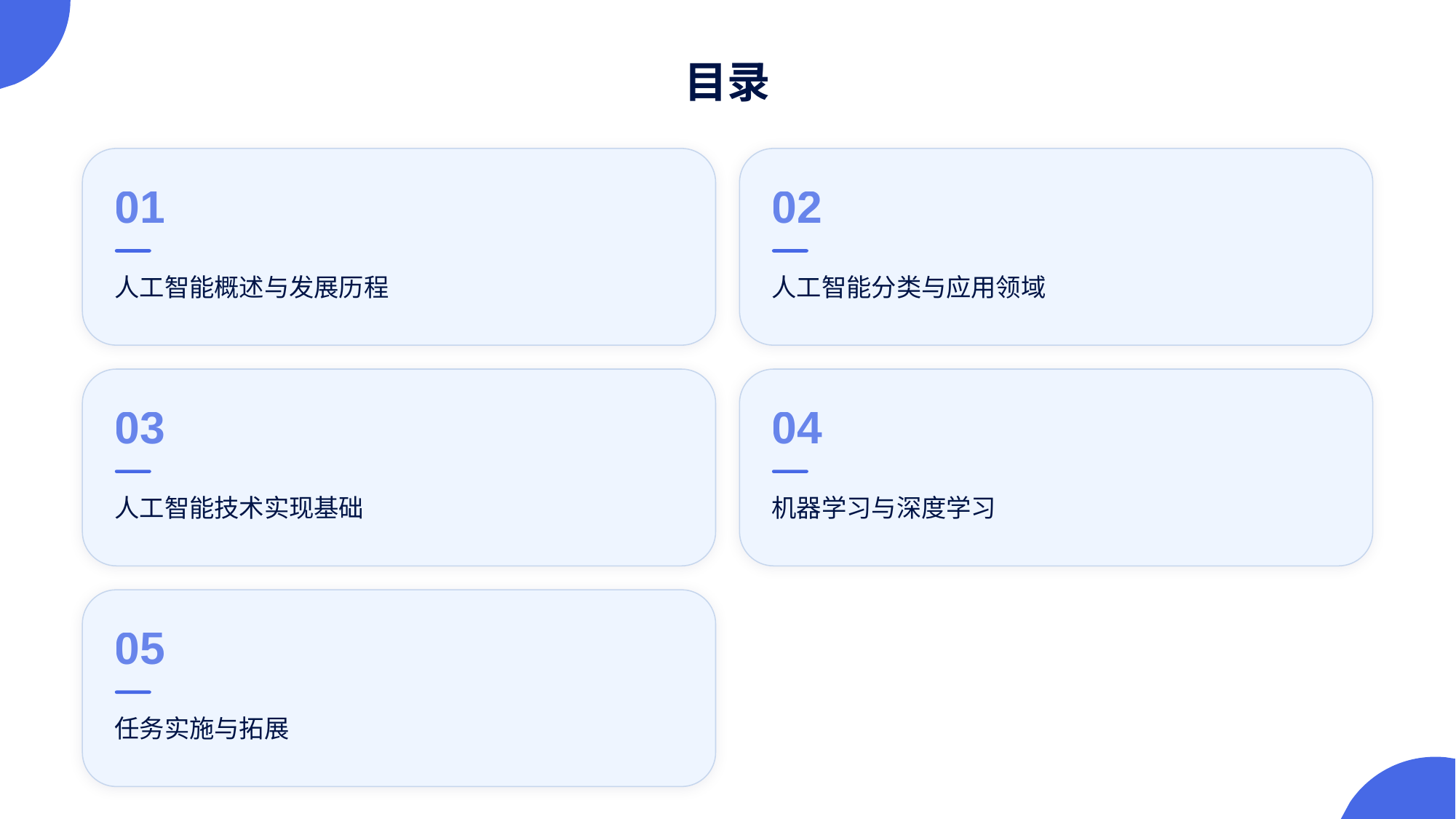

目录

01
02

人工智能概述与发展历程
人工智能分类与应用领域

03
04

人工智能技术实现基础
机器学习与深度学习

05

任务实施与拓展